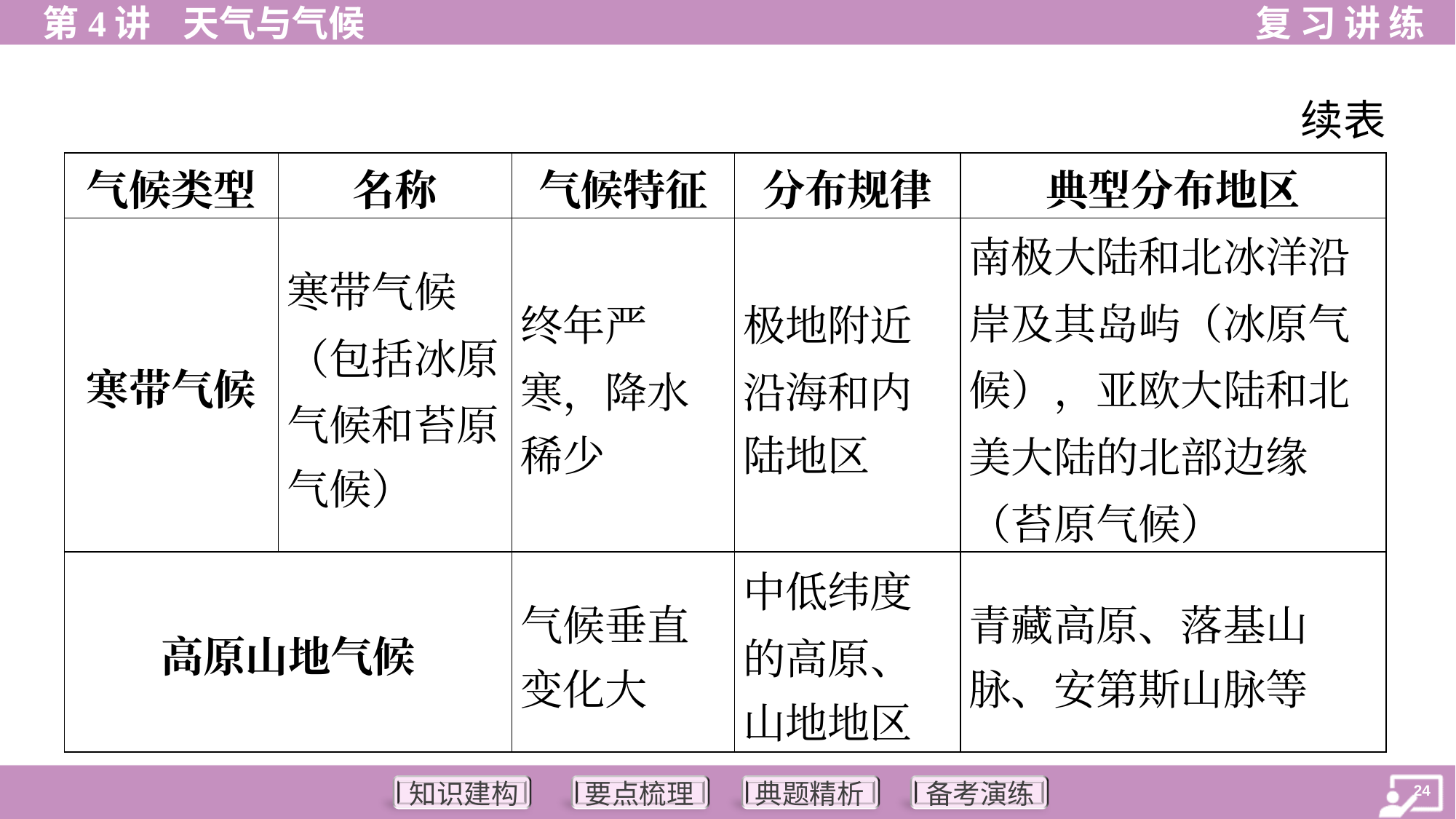

续表
| 气候类型 | 名称 | 气候特征 | 分布规律 | 典型分布地区 |
| --- | --- | --- | --- | --- |
| 寒带气候 | 寒带气候 （包括冰原 气候和苔原 气候） | 终年严 寒，降水 稀少 | 极地附近 沿海和内 陆地区 | 南极大陆和北冰洋沿 岸及其岛屿（冰原气候），亚欧大陆和北美大陆的北部边缘（苔原气候） |
| 高原山地气候 |  | 气候垂直 变化大 | 中低纬度 的高原、 山地地区 | 青藏高原、落基山 脉、安第斯山脉等 |